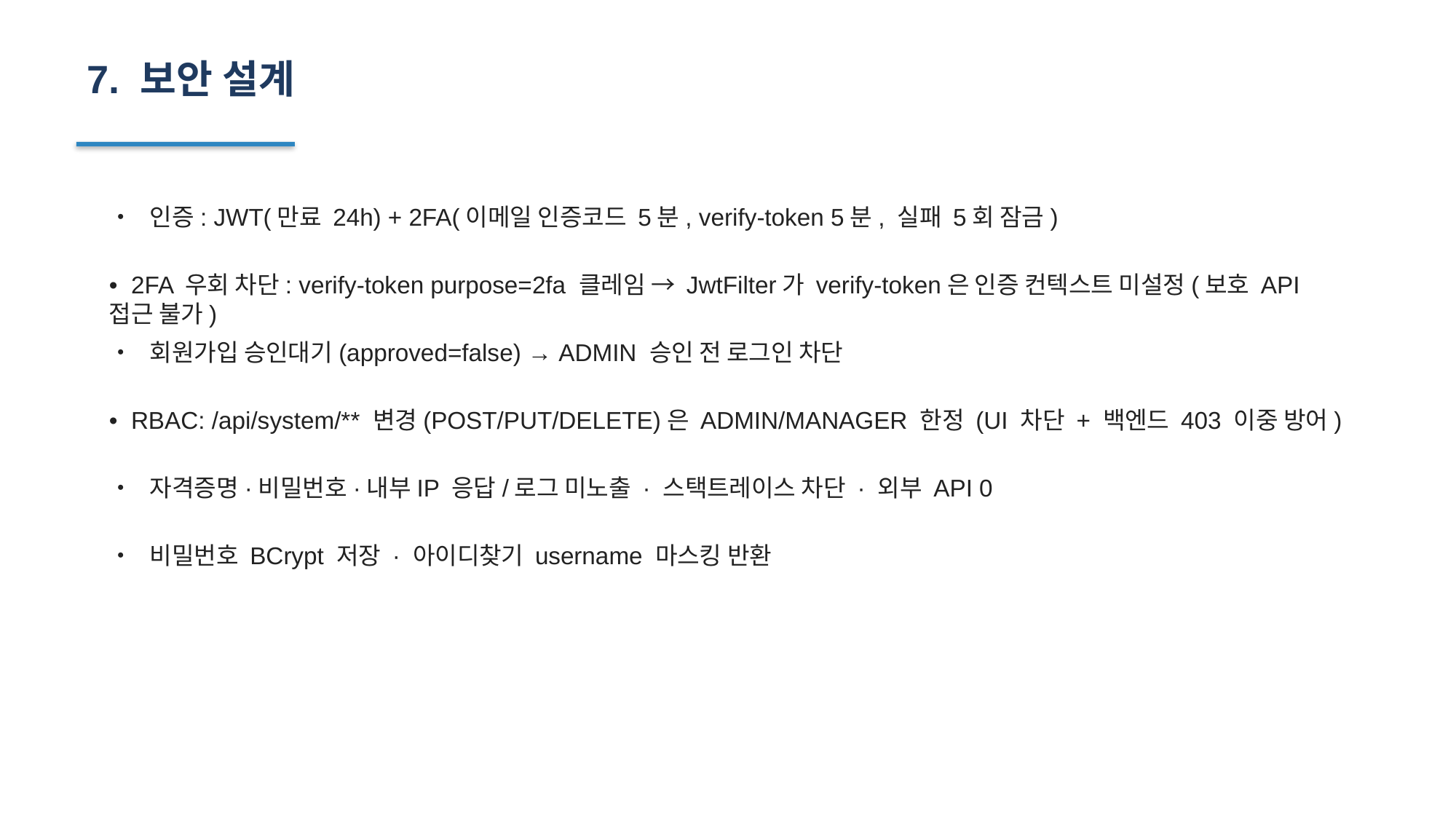

7. 보안 설계

•  인증: JWT(만료 24h) + 2FA(이메일 인증코드 5분, verify-token 5분, 실패 5회 잠금)
•  2FA 우회 차단: verify-token purpose=2fa 클레임 → JwtFilter가 verify-token은 인증 컨텍스트 미설정(보호 API 접근 불가)
•  회원가입 승인대기(approved=false) → ADMIN 승인 전 로그인 차단
•  RBAC: /api/system/** 변경(POST/PUT/DELETE)은 ADMIN/MANAGER 한정 (UI 차단 + 백엔드 403 이중 방어)
•  자격증명·비밀번호·내부IP 응답/로그 미노출 · 스택트레이스 차단 · 외부 API 0
•  비밀번호 BCrypt 저장 · 아이디찾기 username 마스킹 반환